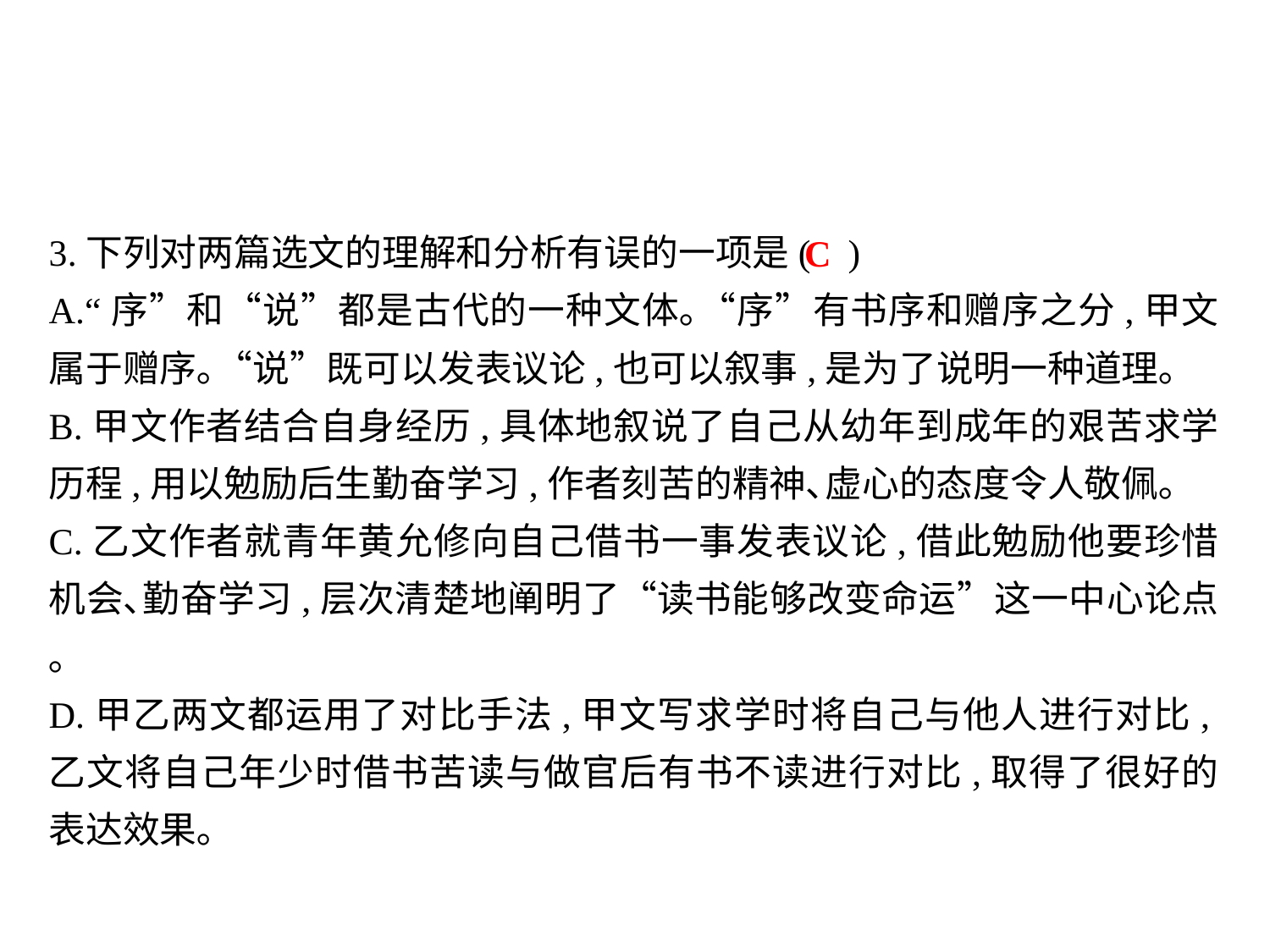

3.下列对两篇选文的理解和分析有误的一项是(	    )
A.“序”和“说”都是古代的一种文体｡“序”有书序和赠序之分,甲文属于赠序｡“说”既可以发表议论,也可以叙事,是为了说明一种道理｡
B.甲文作者结合自身经历,具体地叙说了自己从幼年到成年的艰苦求学历程,用以勉励后生勤奋学习,作者刻苦的精神､虚心的态度令人敬佩｡
C.乙文作者就青年黄允修向自己借书一事发表议论,借此勉励他要珍惜机会､勤奋学习,层次清楚地阐明了“读书能够改变命运”这一中心论点｡
D.甲乙两文都运用了对比手法,甲文写求学时将自己与他人进行对比,乙文将自己年少时借书苦读与做官后有书不读进行对比,取得了很好的表达效果｡
C